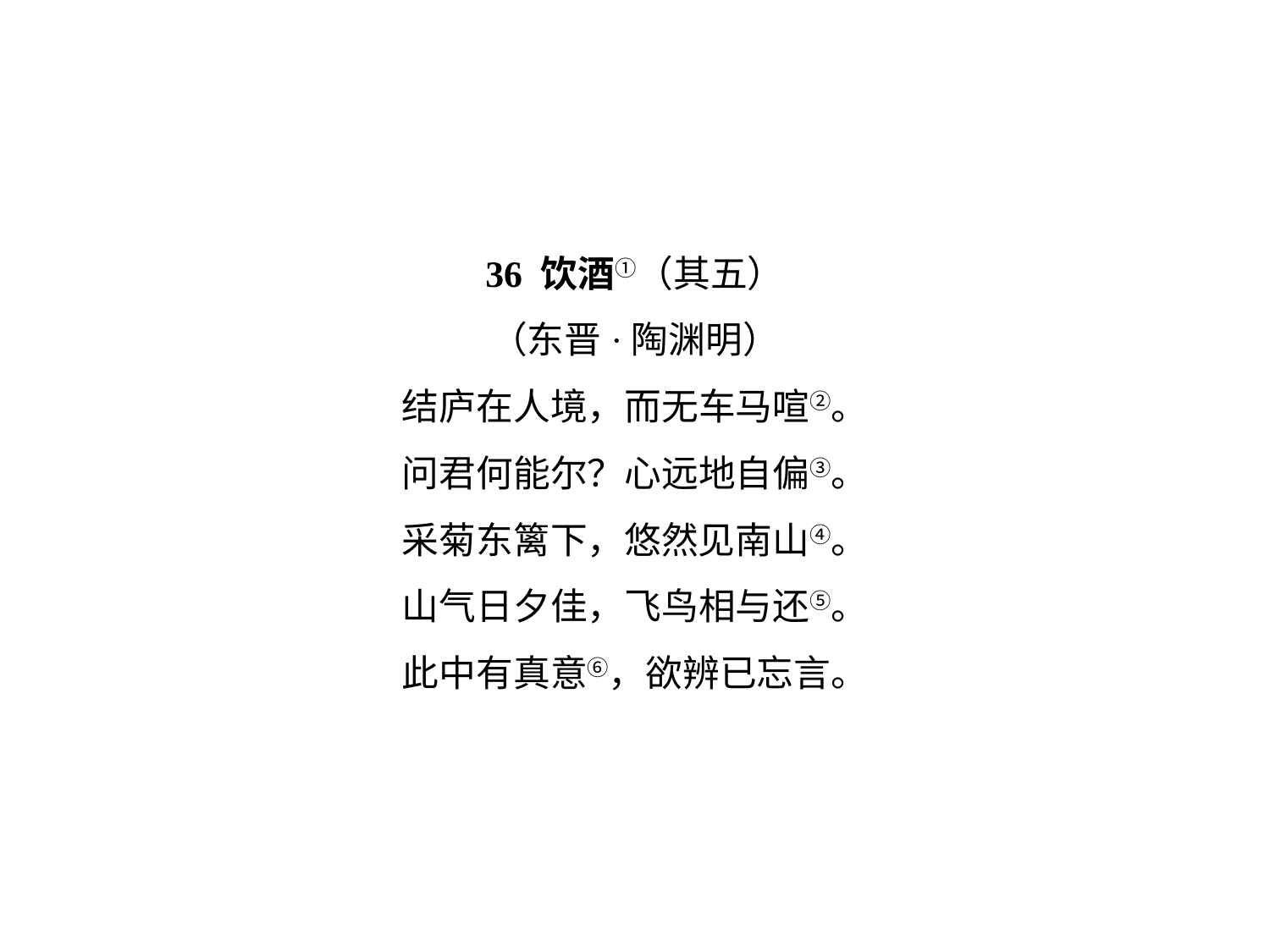

36 饮酒①（其五）
（东晋·陶渊明）
结庐在人境，而无车马喧②。
问君何能尔？心远地自偏③。
采菊东篱下，悠然见南山④。
山气日夕佳，飞鸟相与还⑤。
此中有真意⑥，欲辨已忘言。